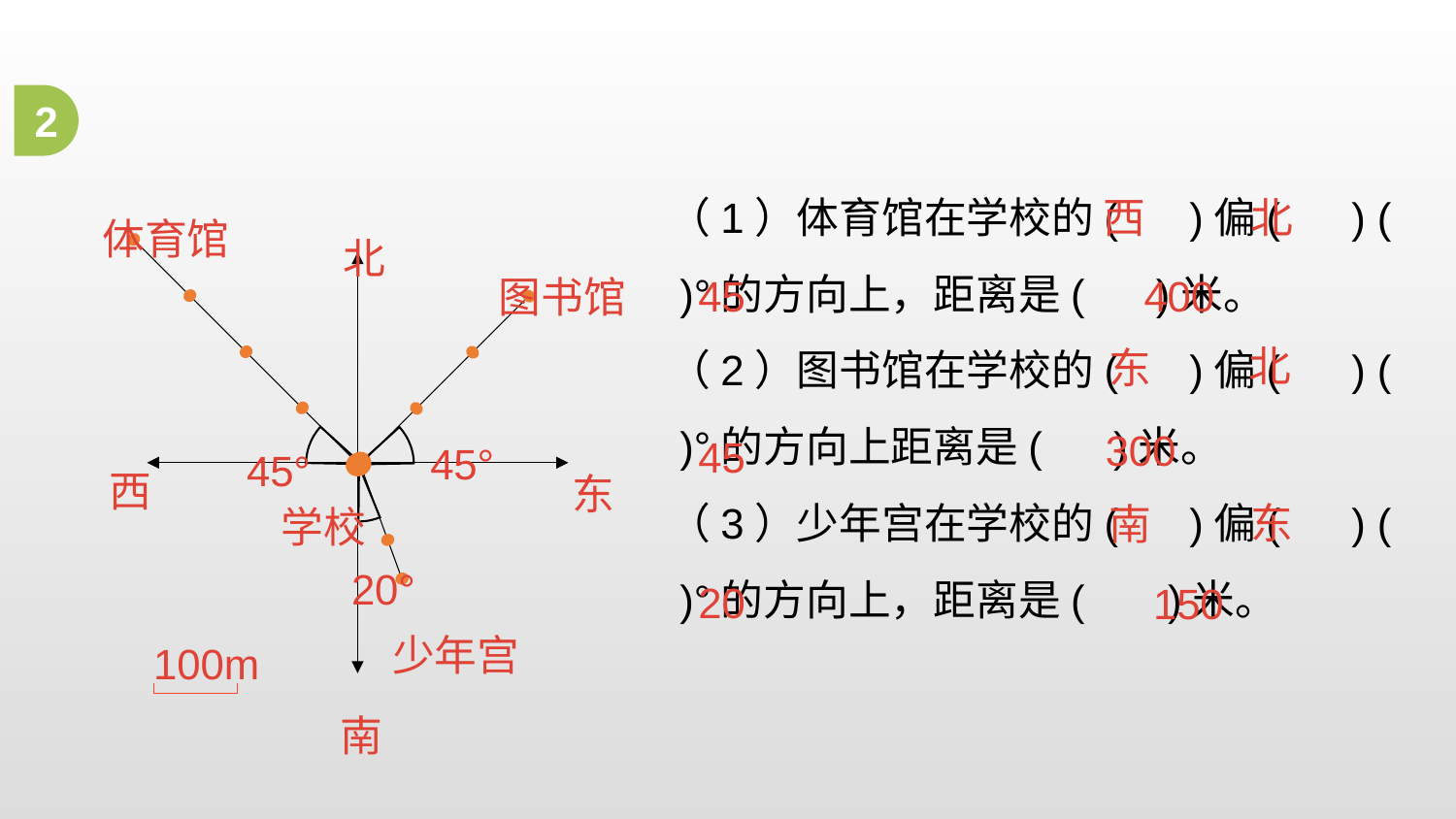

2
西
北
（1）体育馆在学校的(      )偏(      ) (      )°的方向上，距离是(      )米。
（2）图书馆在学校的(      )偏(      ) (      )°的方向上距离是(      )米。
（3）少年宫在学校的(      )偏(      ) (      )°的方向上，距离是(       )米。
体育馆
北
西
东
南
图书馆

学校

少年宫
100m
45°

45°
20°
400
45
北
东
300
45
东
南
20
150